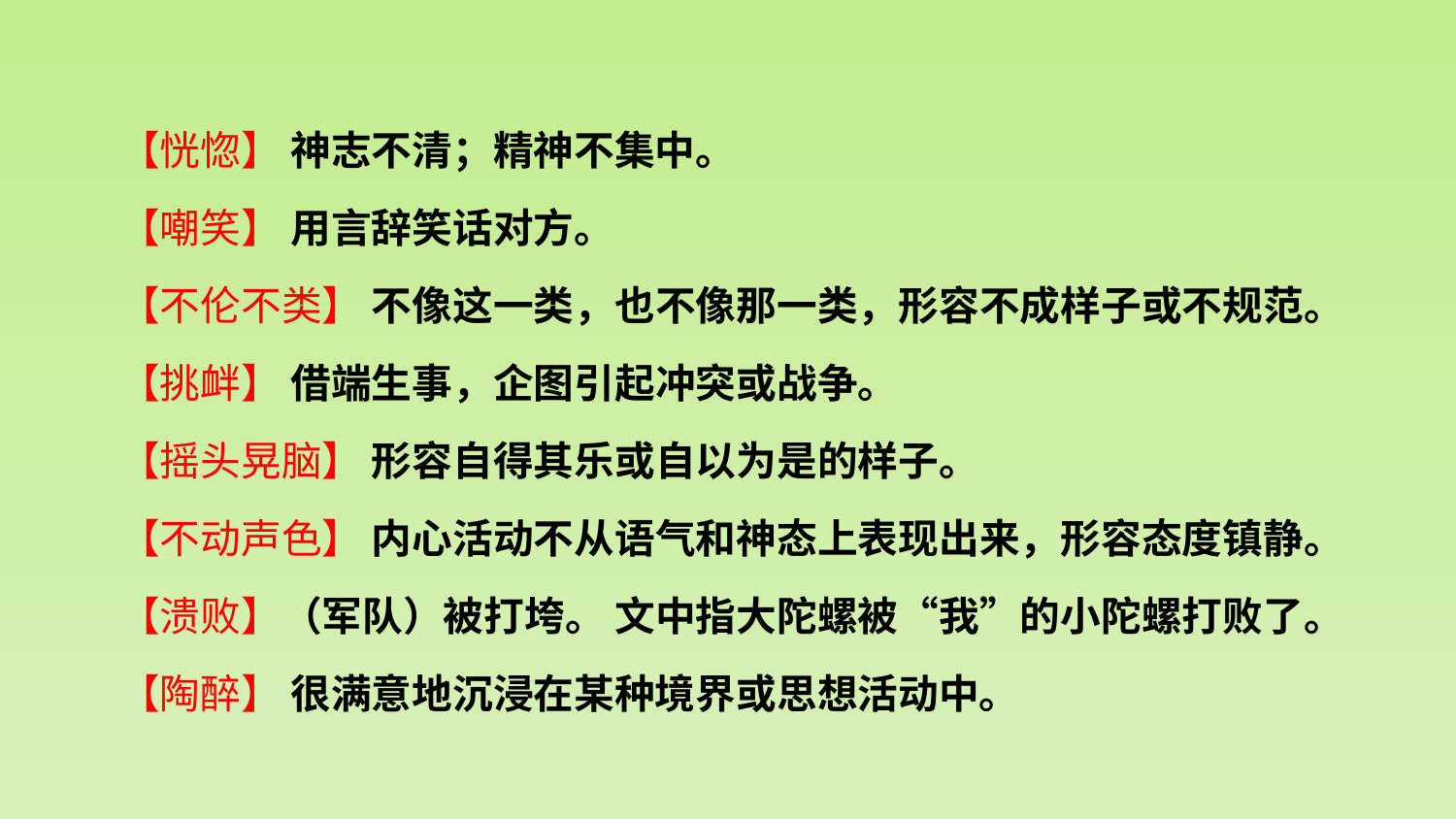

【恍惚】 神志不清；精神不集中。
【嘲笑】 用言辞笑话对方。
【不伦不类】 不像这一类，也不像那一类，形容不成样子或不规范。
【挑衅】 借端生事，企图引起冲突或战争。
【摇头晃脑】 形容自得其乐或自以为是的样子。
【不动声色】 内心活动不从语气和神态上表现出来，形容态度镇静。
【溃败】（军队）被打垮。 文中指大陀螺被“我”的小陀螺打败了。
【陶醉】 很满意地沉浸在某种境界或思想活动中。